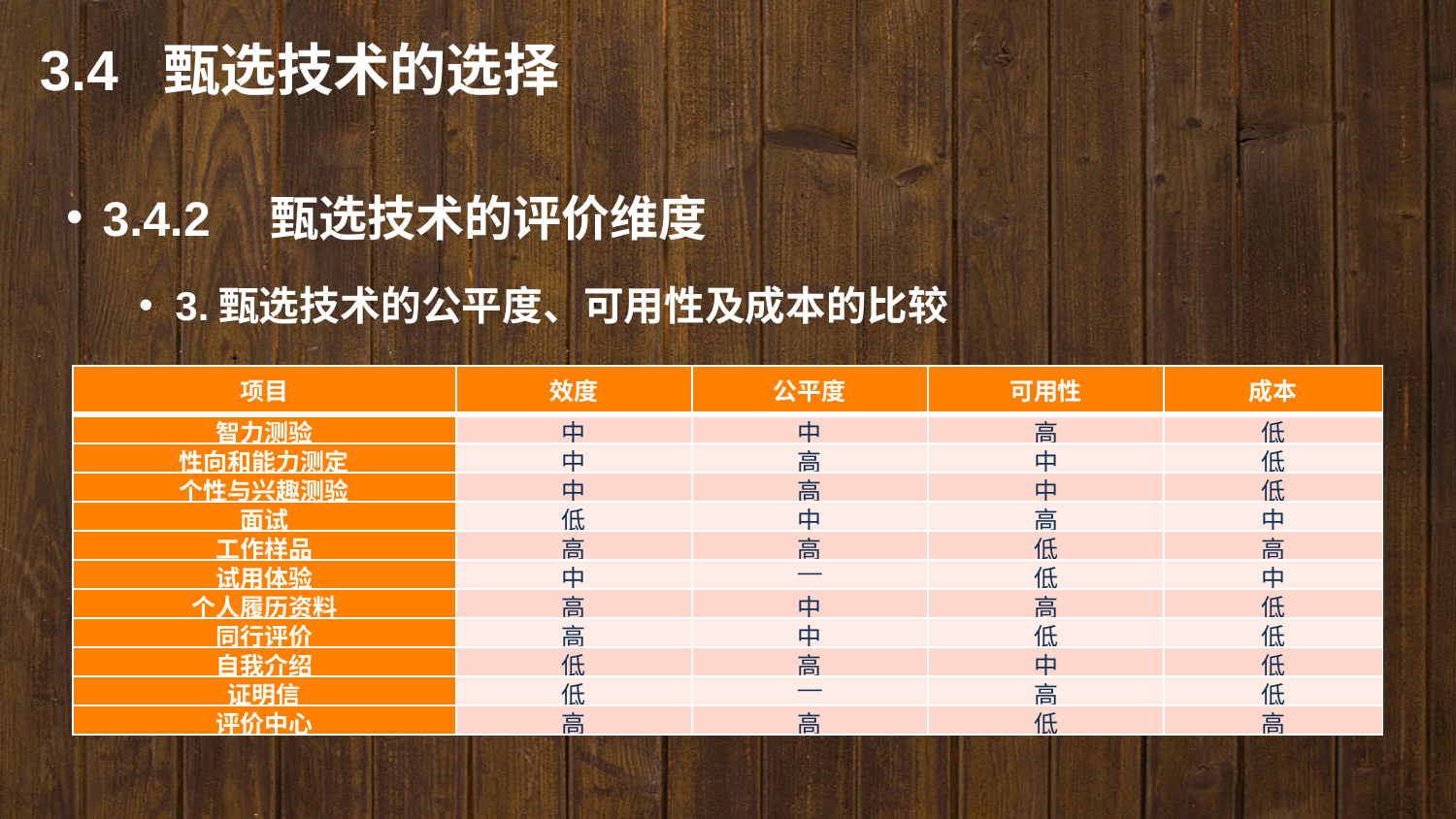

3.4  甄选技术的选择
3.4.2　甄选技术的评价维度
3.甄选技术的公平度、可用性及成本的比较
| 项目 | 效度 | 公平度 | 可用性 | 成本 |
| --- | --- | --- | --- | --- |
| 智力测验 | 中 | 中 | 高 | 低 |
| 性向和能力测定 | 中 | 高 | 中 | 低 |
| 个性与兴趣测验 | 中 | 高 | 中 | 低 |
| 面试 | 低 | 中 | 高 | 中 |
| 工作样品 | 高 | 高 | 低 | 高 |
| 试用体验 | 中 | — | 低 | 中 |
| 个人履历资料 | 高 | 中 | 高 | 低 |
| 同行评价 | 高 | 中 | 低 | 低 |
| 自我介绍 | 低 | 高 | 中 | 低 |
| 证明信 | 低 | — | 高 | 低 |
| 评价中心 | 高 | 高 | 低 | 高 |